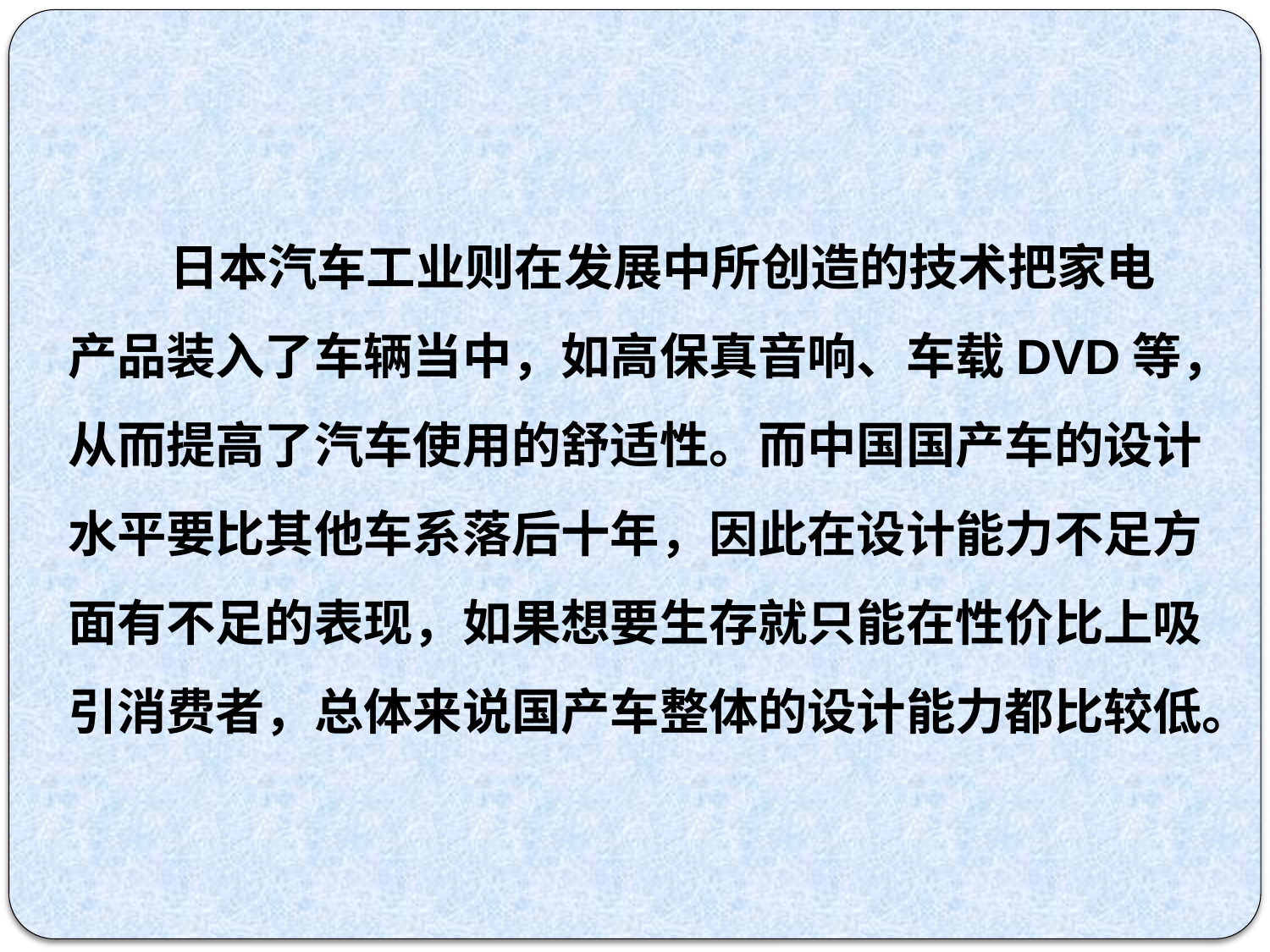

日本汽车工业则在发展中所创造的技术把家电产品装入了车辆当中，如高保真音响、车载DVD等，从而提高了汽车使用的舒适性。而中国国产车的设计水平要比其他车系落后十年，因此在设计能力不足方面有不足的表现，如果想要生存就只能在性价比上吸引消费者，总体来说国产车整体的设计能力都比较低。